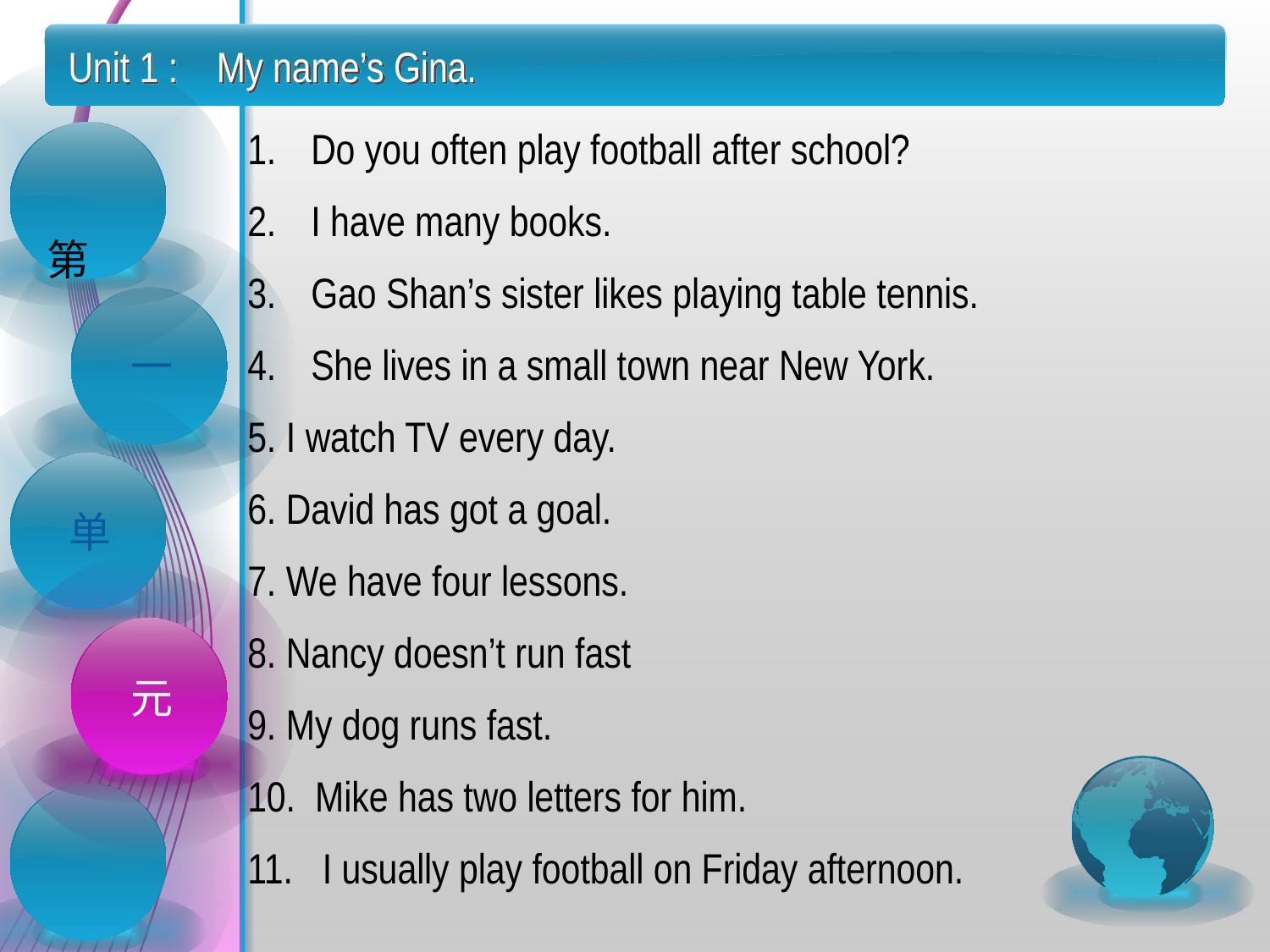

Unit 1 :    My name’s Gina.

Do you often play football after school?
I have many books.
Gao Shan’s sister likes playing table tennis.
She lives in a small town near New York.
5. I watch TV every day.
6. David has got a goal.
7. We have four lessons.
8. Nancy doesn’t run fast
9. My dog runs fast.
10.  Mike has two letters for him.
11.   I usually play football on Friday afternoon.

   第

一

单

元